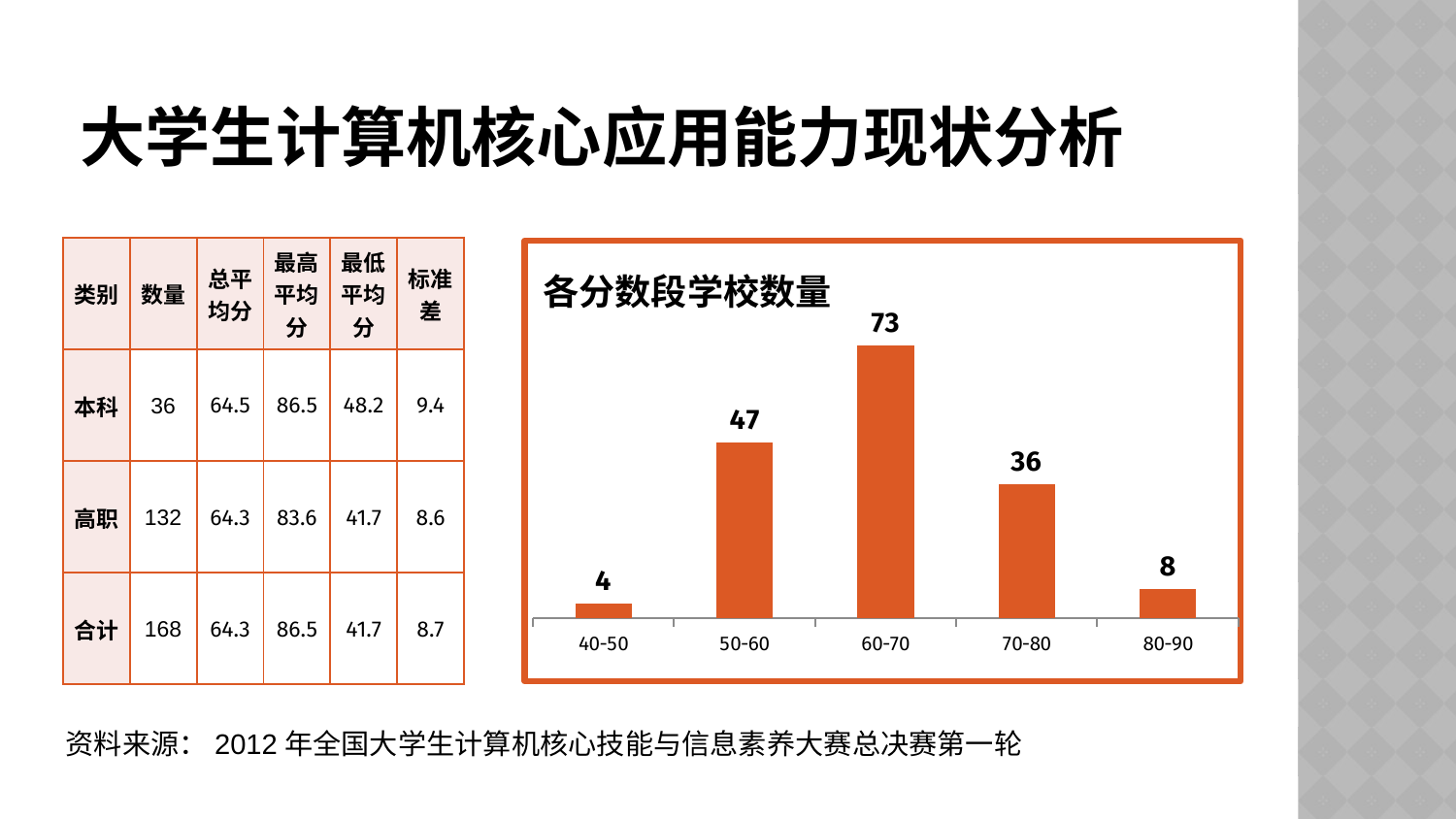

# 大学生计算机核心应用能力现状分析
| 类别 | 数量 | 总平均分 | 最高平均分 | 最低平均分 | 标准差 |
| --- | --- | --- | --- | --- | --- |
| 本科 | 36 | 64.5 | 86.5 | 48.2 | 9.4 |
| 高职 | 132 | 64.3 | 83.6 | 41.7 | 8.6 |
| 合计 | 168 | 64.3 | 86.5 | 41.7 | 8.7 |

### Chart: 各分数段学校数量

| Category | 人数 |
|---|---|
| 40-50 | 4.0 |
| 50-60 | 47.0 |
| 60-70 | 73.0 |
| 70-80 | 36.0 |
| 80-90 | 8.0 |
资料来源：2012年全国大学生计算机核心技能与信息素养大赛总决赛第一轮